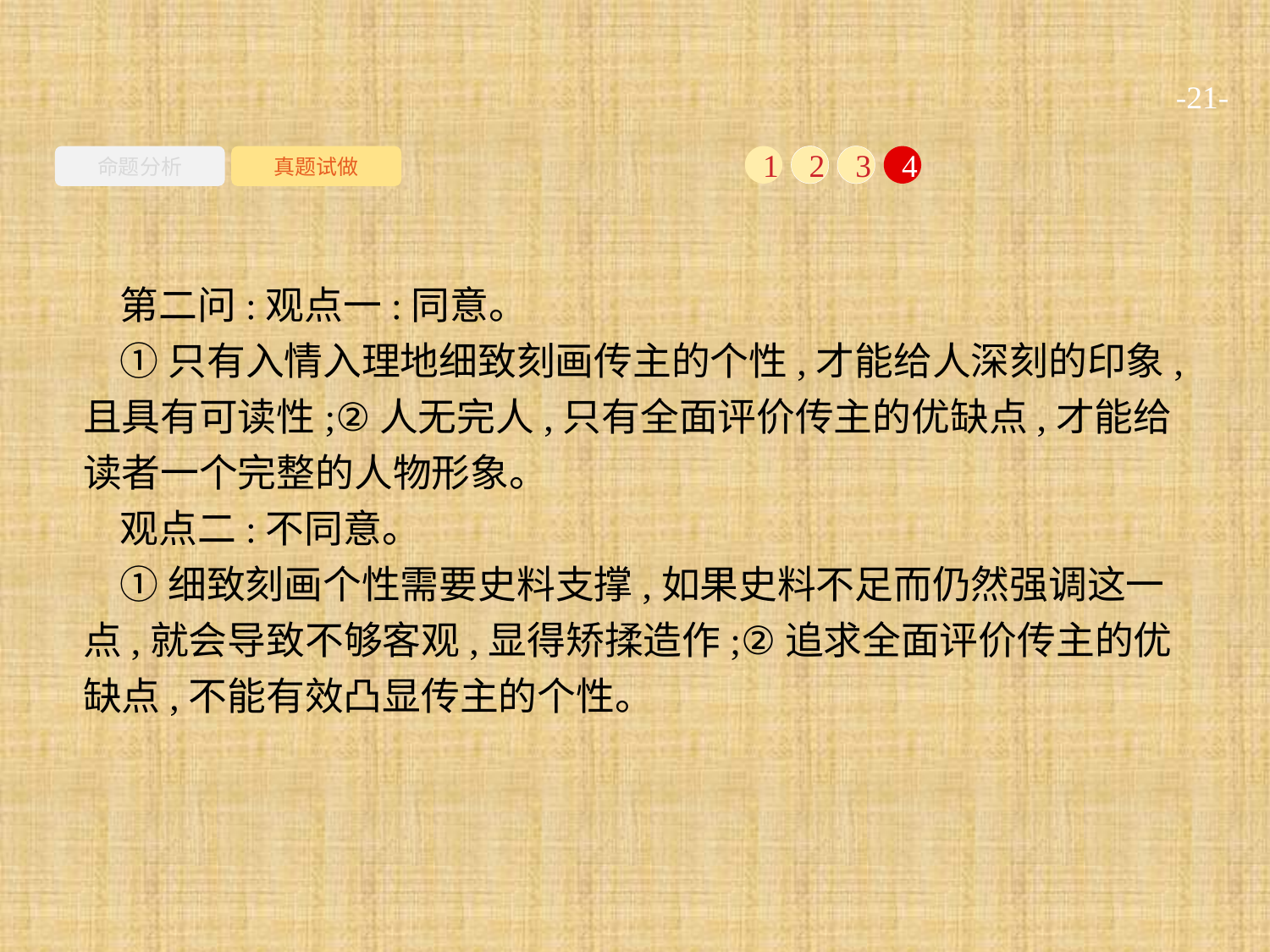

-21-
命题分析
真题试做
1
2
3
4
第二问:观点一:同意。
①只有入情入理地细致刻画传主的个性,才能给人深刻的印象,且具有可读性;②人无完人,只有全面评价传主的优缺点,才能给读者一个完整的人物形象。
观点二:不同意。
①细致刻画个性需要史料支撑,如果史料不足而仍然强调这一点,就会导致不够客观,显得矫揉造作;②追求全面评价传主的优缺点,不能有效凸显传主的个性。